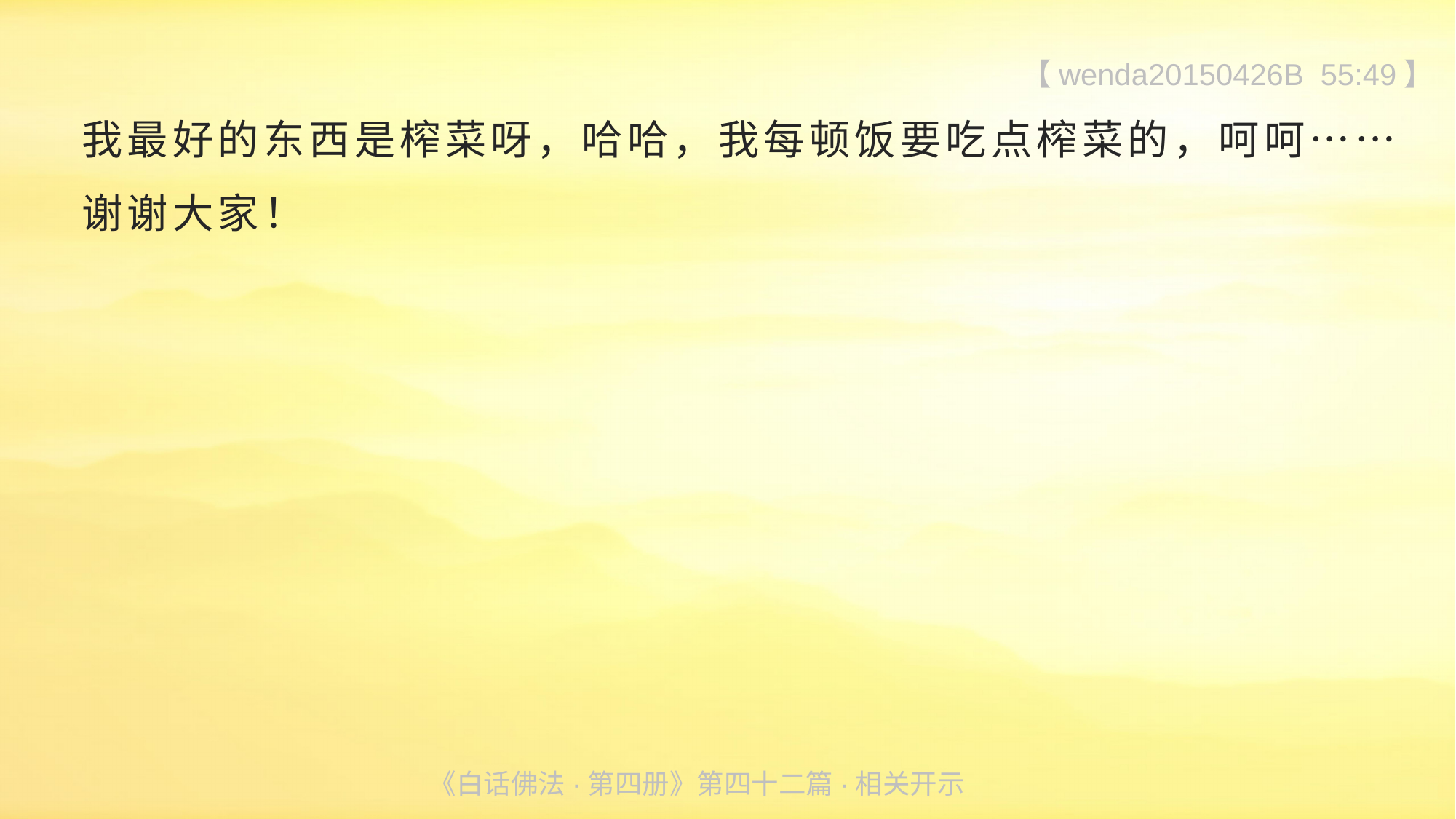

【wenda20150426B  55:49】
我最好的东西是榨菜呀，哈哈，我每顿饭要吃点榨菜的，呵呵……谢谢大家！

《白话佛法·第四册》第四十二篇·相关开示